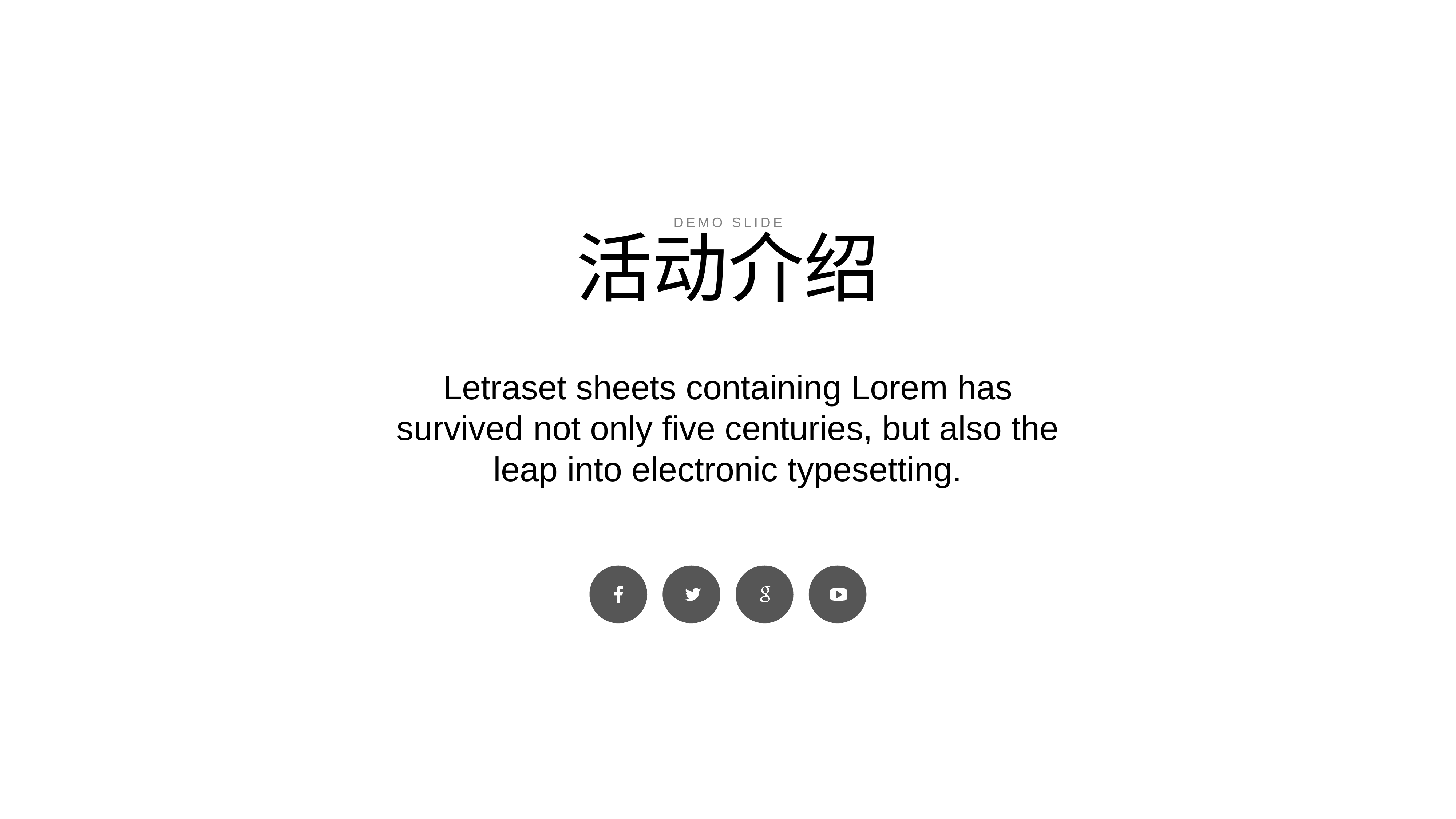

demo slide
活动介绍
Letraset sheets containing Lorem has survived not only five centuries, but also the leap into electronic typesetting.